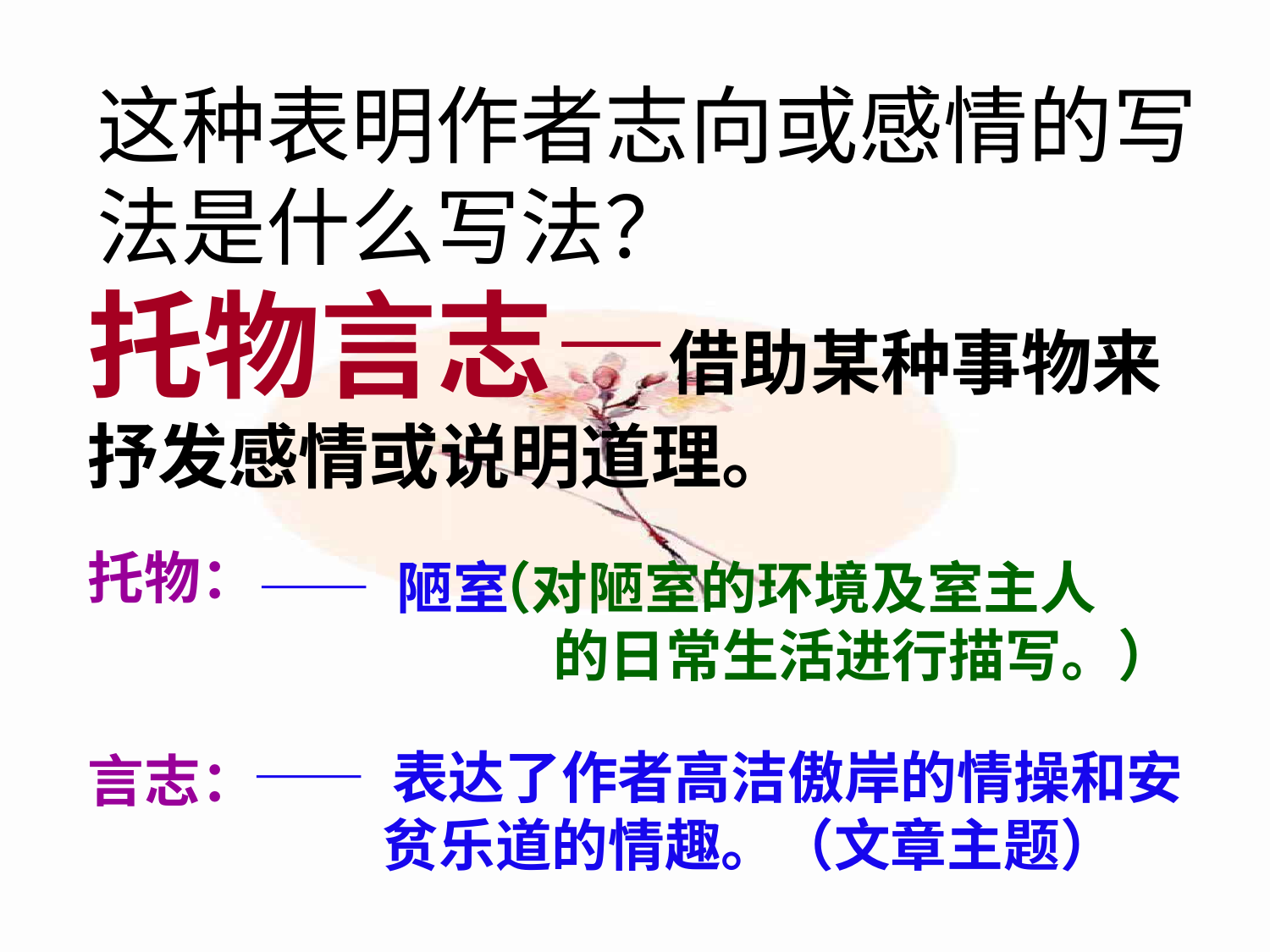

这种表明作者志向或感情的写法是什么写法？
托物言志—借助某种事物来抒发感情或说明道理。
托物：

言志：
—— 陋室
（对陋室的环境及室主人
     的日常生活进行描写。）
—— 表达了作者高洁傲岸的情操和安
         贫乐道的情趣。（文章主题）